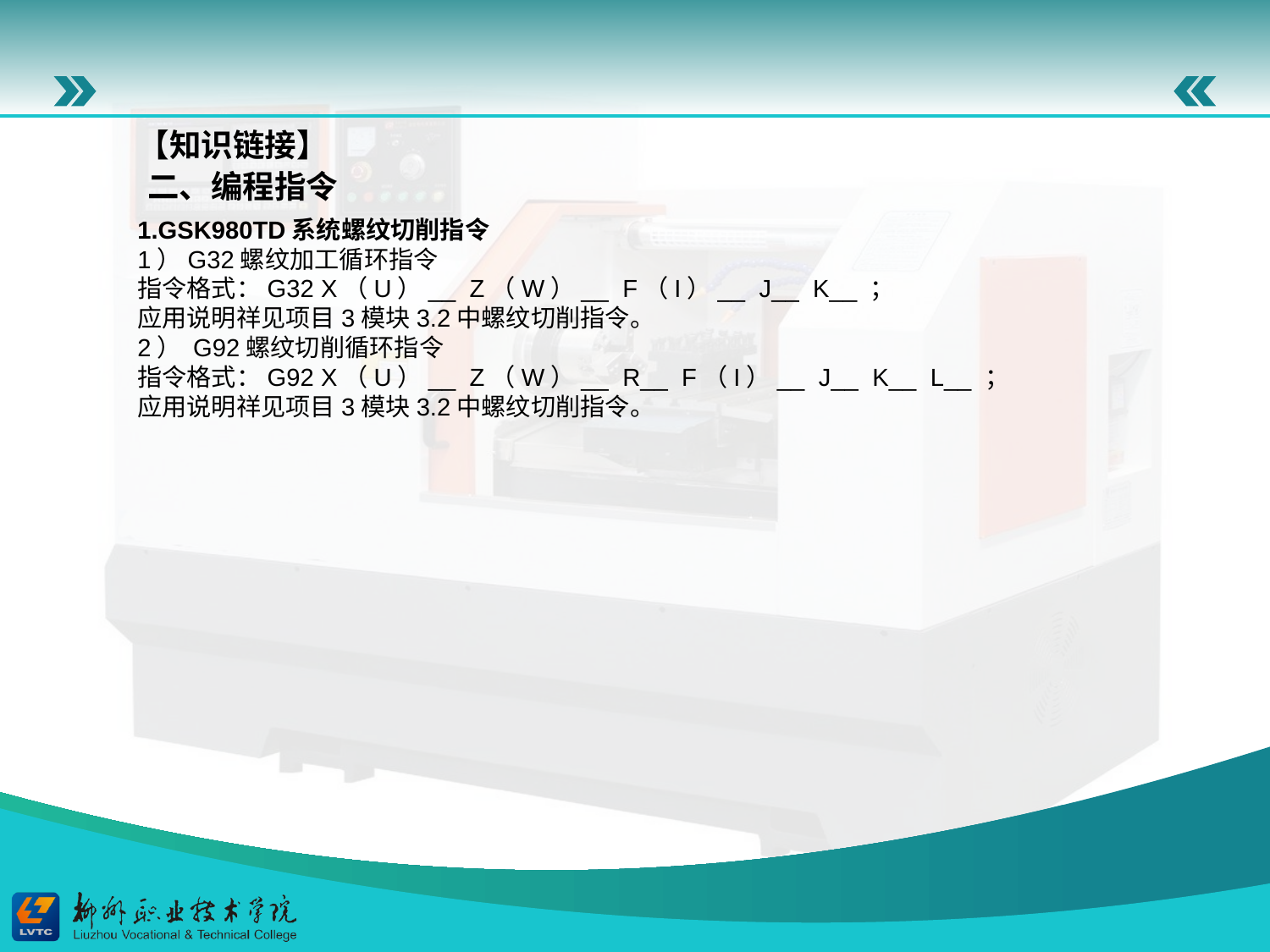

二、编程指令
【知识链接】
1.GSK980TD系统螺纹切削指令
1）G32螺纹加工循环指令
指令格式：G32 X（U）__  Z（W）__  F（I）__  J__  K__ ；
应用说明祥见项目3模块3.2中螺纹切削指令。
2） G92螺纹切削循环指令
指令格式：G92 X（U）__  Z（W）__  R__  F（I）__  J__  K__  L__ ；
应用说明祥见项目3模块3.2中螺纹切削指令。